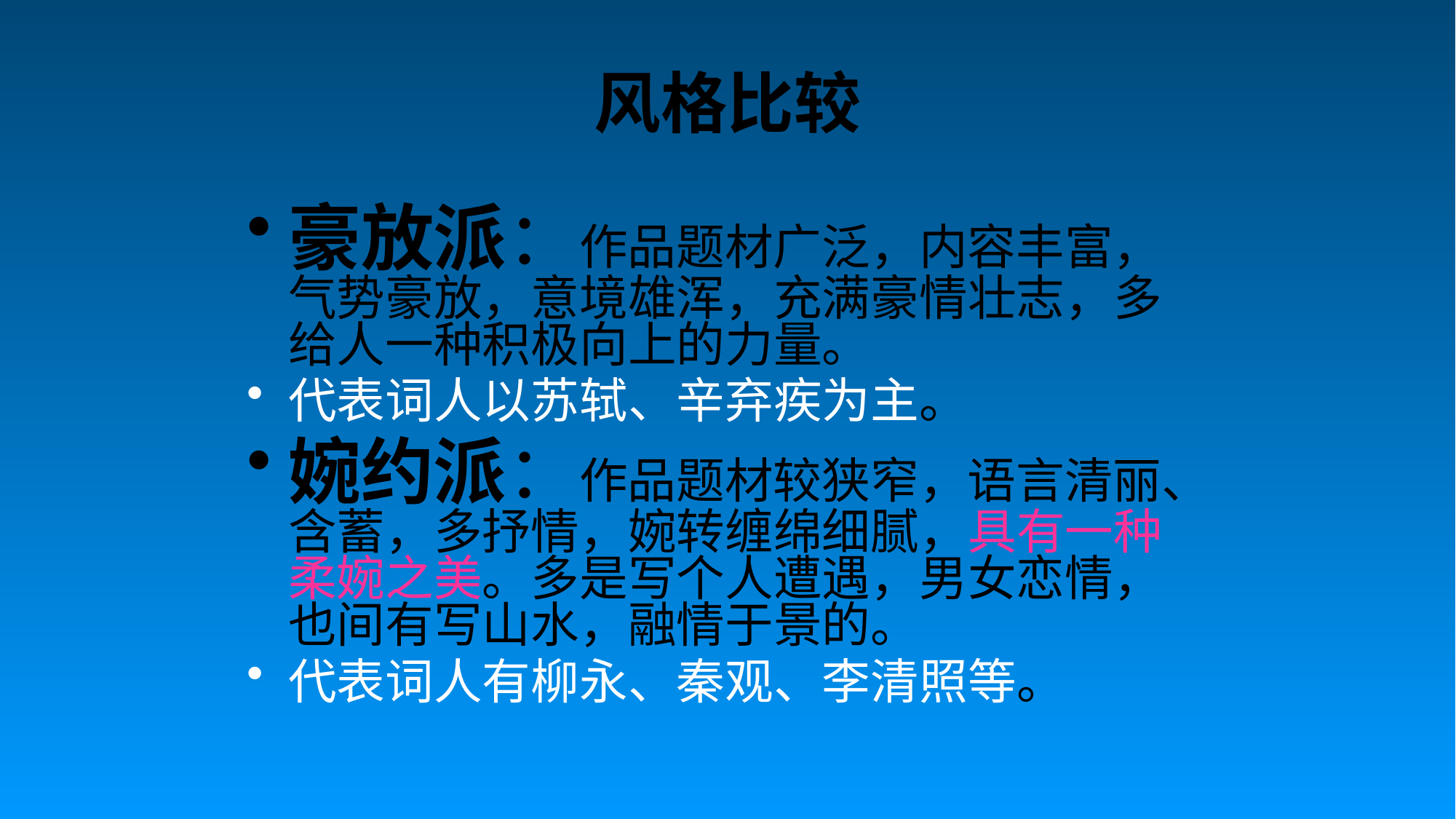

# 风格比较
豪放派：作品题材广泛，内容丰富，  气势豪放，意境雄浑，充满豪情壮志，多给人一种积极向上的力量。
代表词人以苏轼、辛弃疾为主。
婉约派：作品题材较狭窄，语言清丽、含蓄，多抒情，婉转缠绵细腻，具有一种柔婉之美。多是写个人遭遇，男女恋情，也间有写山水，融情于景的。
代表词人有柳永、秦观、李清照等。